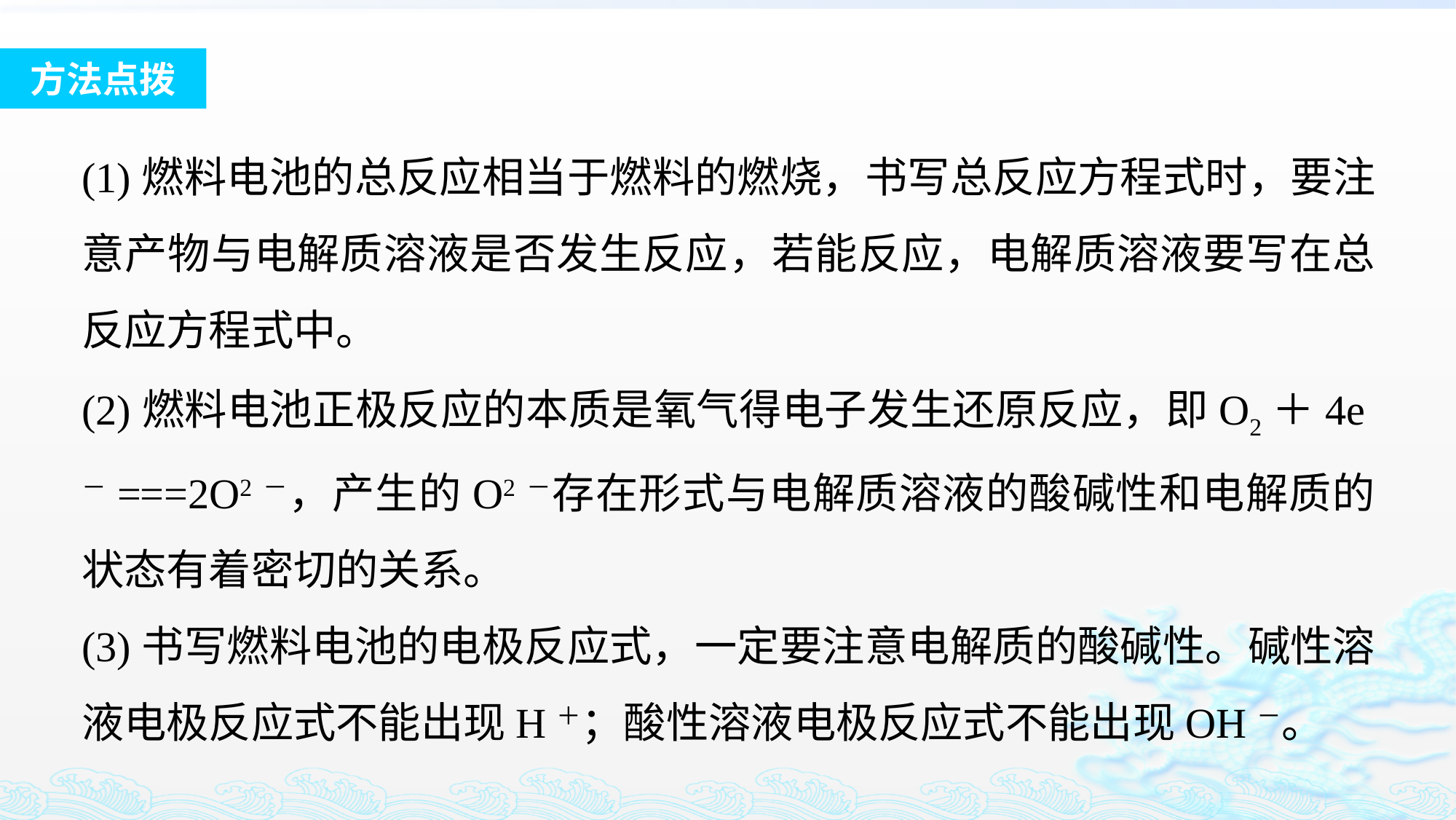

方法点拨
(1)燃料电池的总反应相当于燃料的燃烧，书写总反应方程式时，要注意产物与电解质溶液是否发生反应，若能反应，电解质溶液要写在总反应方程式中。
(2)燃料电池正极反应的本质是氧气得电子发生还原反应，即O2＋4e－===2O2－，产生的O2－存在形式与电解质溶液的酸碱性和电解质的状态有着密切的关系。
(3)书写燃料电池的电极反应式，一定要注意电解质的酸碱性。碱性溶液电极反应式不能出现H＋；酸性溶液电极反应式不能出现OH－。